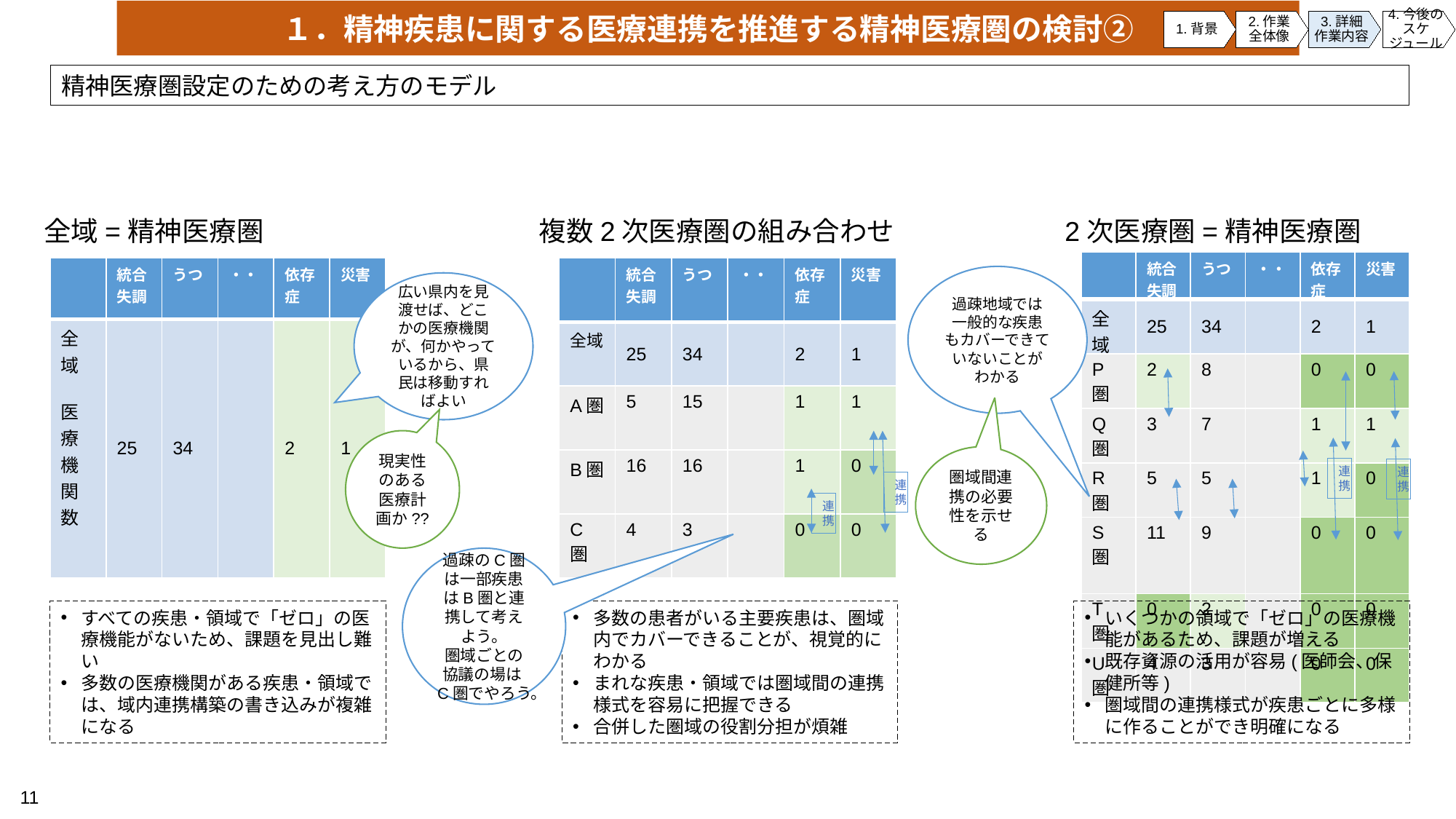

１．精神疾患に関する医療連携を推進する精神医療圏の検討②
1.背景
2.作業
全体像
3.詳細
作業内容
4.今後の
スケジュール
精神医療圏設定のための考え方のモデル
全域=精神医療圏                  　　　　　　複数2次医療圏の組み合わせ　　　　　　2次医療圏=精神医療圏
|  | 統合失調 | うつ | ・・ | 依存症 | 災害 |
| --- | --- | --- | --- | --- | --- |
| 全域 | 25 | 34 |  | 2 | 1 |
| P圏 | 2 | 8 |  | 0 | 0 |
| Q圏 | 3 | 7 |  | 1 | 1 |
| R圏 | 5 | 5 |  | 1 | 0 |
| S圏 | 11 | 9 |  | 0 | 0 |
| T圏 | 0 | 2 |  | 0 | 0 |
| U圏 | 4 | 3 |  | 0 | 0 |
|  | 統合失調 | うつ | ・・ | 依存症 | 災害 |
| --- | --- | --- | --- | --- | --- |
| 全域 医療機関数 | 25 | 34 |  | 2 | 1 |
|  | 統合失調 | うつ | ・・ | 依存症 | 災害 |
| --- | --- | --- | --- | --- | --- |
| 全域 | 25 | 34 |  | 2 | 1 |
| A圏 | 5 | 15 |  | 1 | 1 |
| B圏 | 16 | 16 |  | 1 | 0 |
| C圏 | 4 | 3 |  | 0 | 0 |
過疎地域では一般的な疾患もカバーできていないことがわかる
広い県内を見渡せば、どこかの医療機関が、何かやっているから、県民は移動すればよい
現実性のある医療計画か??
圏域間連携の必要性を示せる
連携
連携
連携
連携
過疎のC圏は一部疾患はB圏と連携して考えよう。
圏域ごとの協議の場はC圏でやろう。
すべての疾患・領域で「ゼロ」の医療機能がないため、課題を見出し難い
多数の医療機関がある疾患・領域では、域内連携構築の書き込みが複雑になる
多数の患者がいる主要疾患は、圏域内でカバーできることが、視覚的にわかる
まれな疾患・領域では圏域間の連携様式を容易に把握できる
合併した圏域の役割分担が煩雑
いくつかの領域で「ゼロ」の医療機能があるため、課題が増える
既存資源の活用が容易(医師会、保健所等)
圏域間の連携様式が疾患ごとに多様に作ることができ明確になる
11